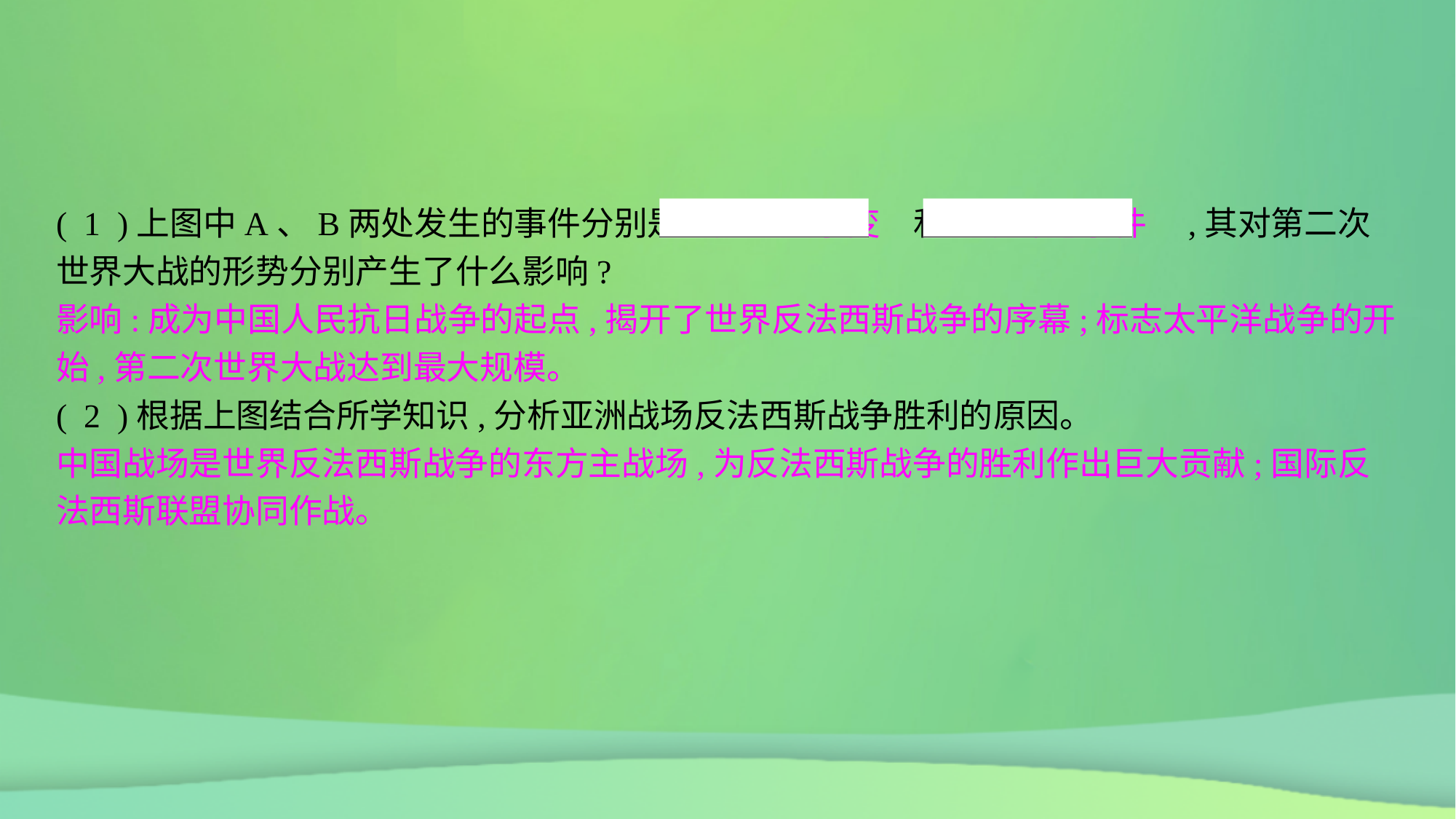

(  1  )上图中A、B两处发生的事件分别是　九一八事变　和　珍珠港事件　,其对第二次世界大战的形势分别产生了什么影响?

(  2  )根据上图结合所学知识,分析亚洲战场反法西斯战争胜利的原因。

影响:成为中国人民抗日战争的起点,揭开了世界反法西斯战争的序幕;标志太平洋战争的开始,第二次世界大战达到最大规模。

中国战场是世界反法西斯战争的东方主战场,为反法西斯战争的胜利作出巨大贡献;国际反法西斯联盟协同作战。